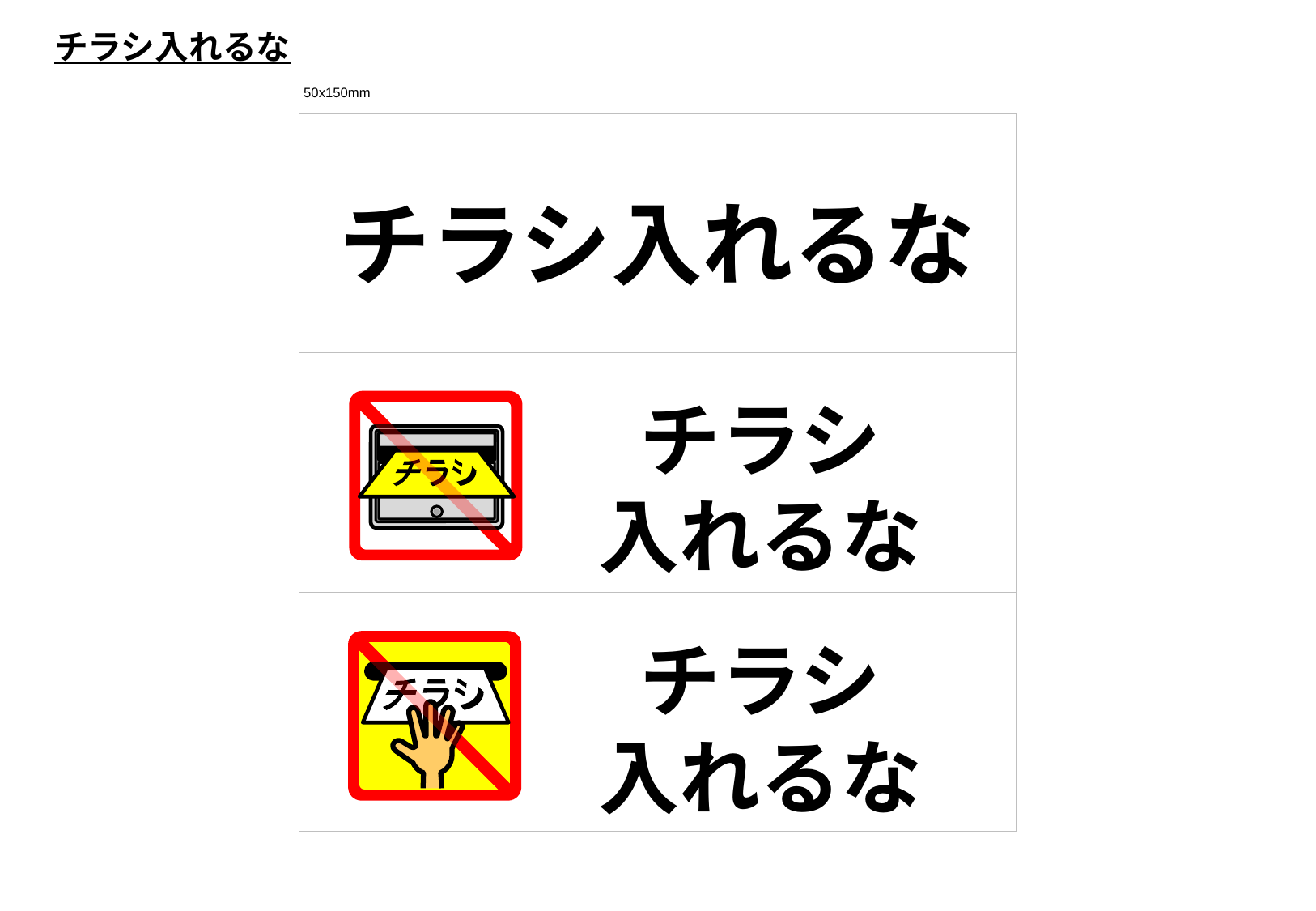

チラシ入れるな
50x150mm

チラシ入れるな

チラシ
入れるな

チラシ

チラシ
入れるな

チラシ